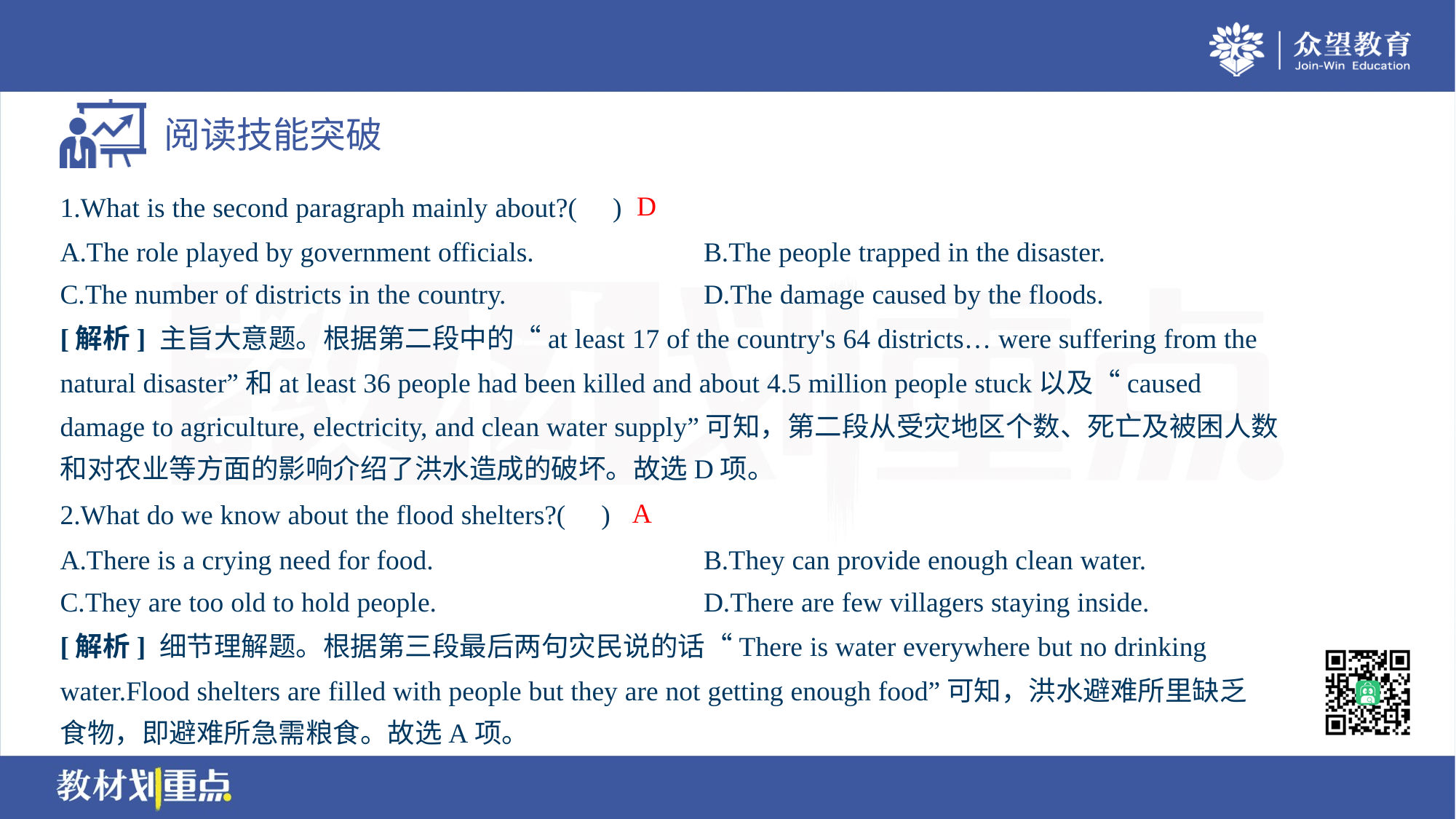

D
1.What is the second paragraph mainly about?(     )
A.The role played by government officials.	B.The people trapped in the disaster.
C.The number of districts in the country.	D.The damage caused by the floods.
[解析] 主旨大意题。根据第二段中的“at least 17 of the country's 64 districts… were suffering from the
natural disaster”和at least 36 people had been killed and about 4.5 million people stuck以及“caused
damage to agriculture, electricity, and clean water supply”可知，第二段从受灾地区个数、死亡及被困人数
和对农业等方面的影响介绍了洪水造成的破坏。故选D项。
A
2.What do we know about the flood shelters?(     )
A.There is a crying need for food.	B.They can provide enough clean water.
C.They are too old to hold people.	D.There are few villagers staying inside.
[解析] 细节理解题。根据第三段最后两句灾民说的话“There is water everywhere but no drinking
water.Flood shelters are filled with people but they are not getting enough food”可知，洪水避难所里缺乏
食物，即避难所急需粮食。故选A项。